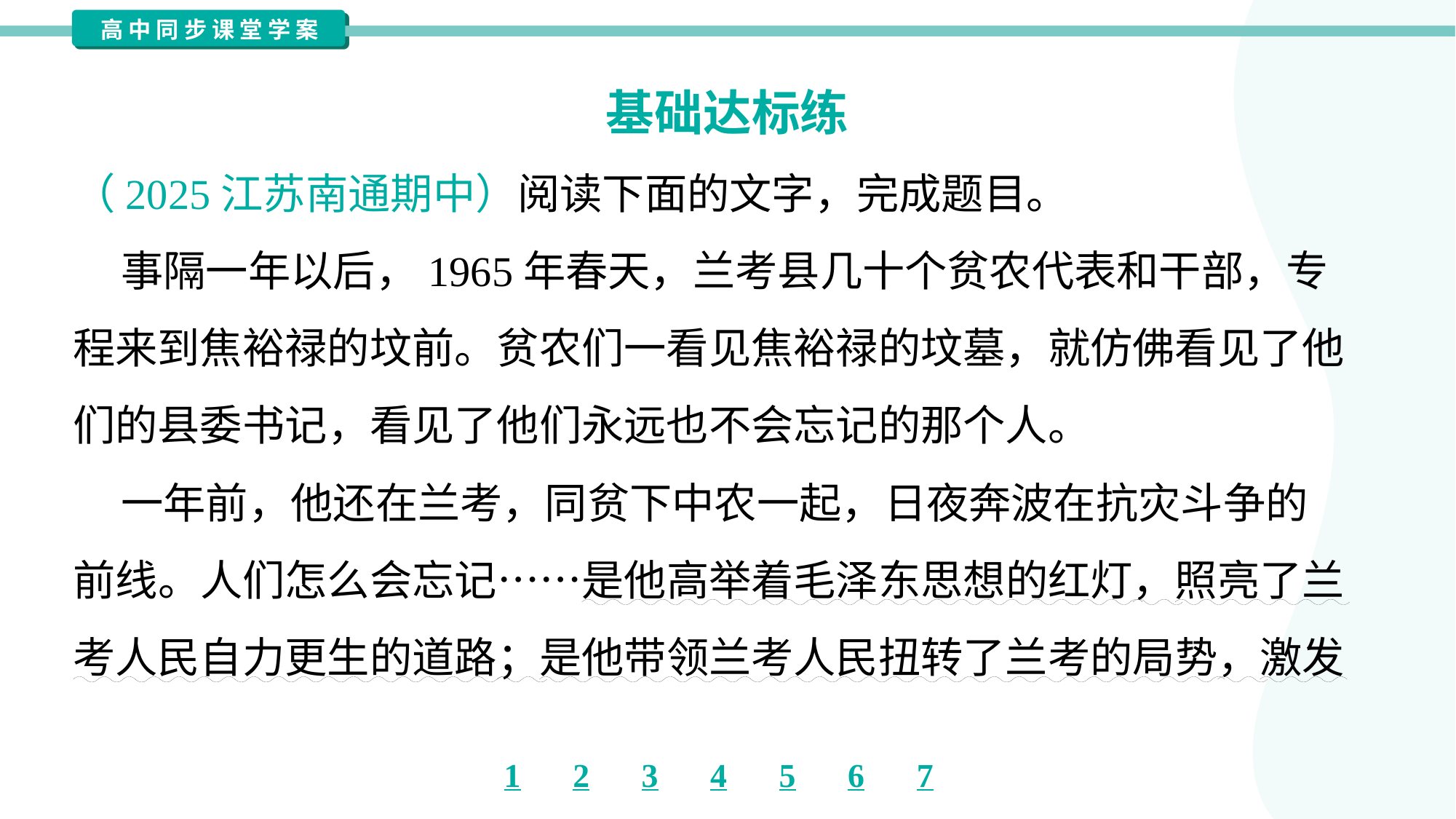

基础达标练
（2025江苏南通期中）阅读下面的文字，完成题目。
    事隔一年以后，1965年春天，兰考县几十个贫农代表和干部，专
程来到焦裕禄的坟前。贫农们一看见焦裕禄的坟墓，就仿佛看见了他
们的县委书记，看见了他们永远也不会忘记的那个人。
    一年前，他还在兰考，同贫下中农一起，日夜奔波在抗灾斗争的
前线。人们怎么会忘记……是他高举着毛泽东思想的红灯，照亮了兰
考人民自力更生的道路；是他带领兰考人民扭转了兰考的局势，激发